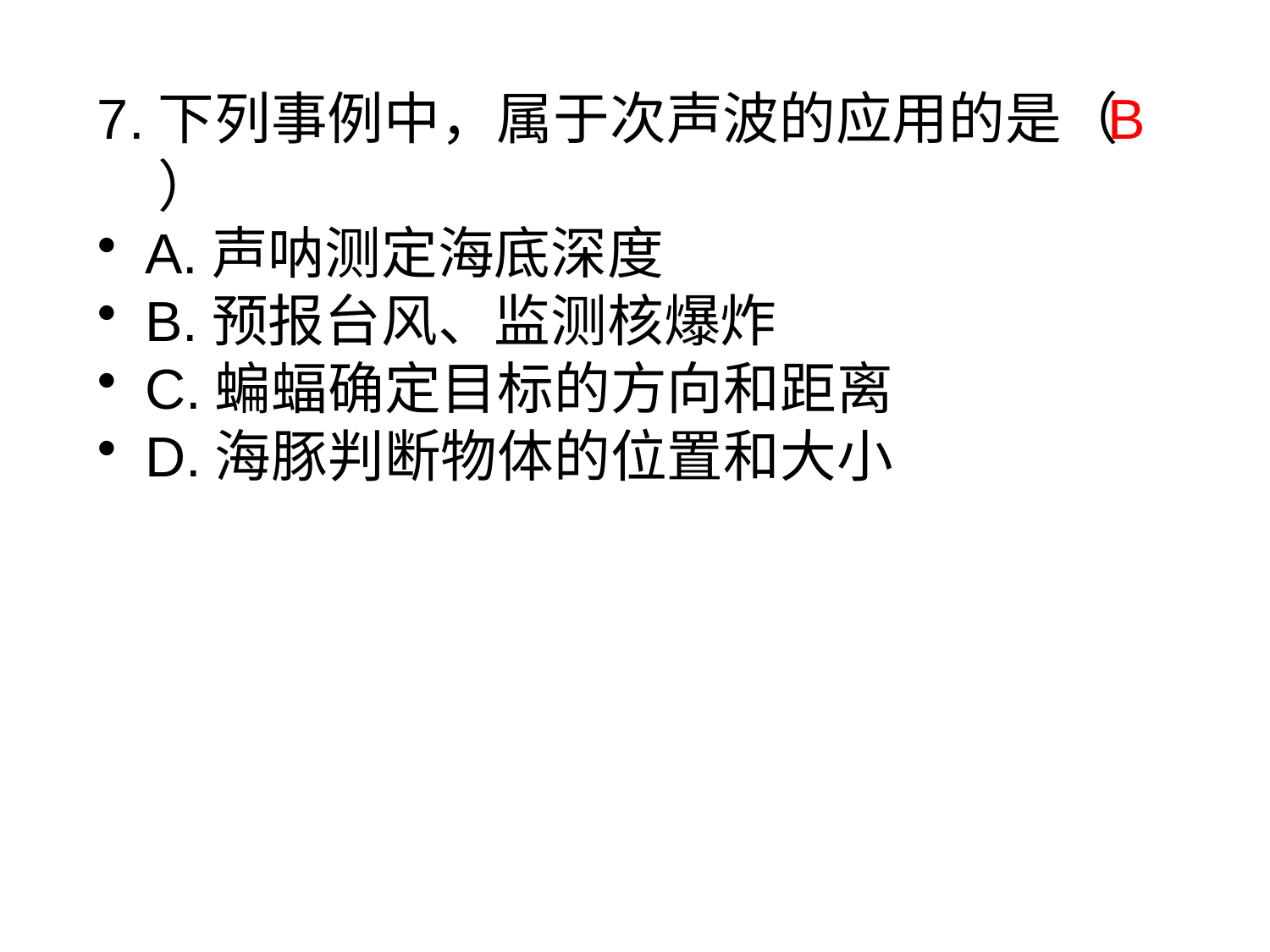

7.下列事例中，属于次声波的应用的是（   ）
A.声呐测定海底深度
B.预报台风、监测核爆炸
C.蝙蝠确定目标的方向和距离
D.海豚判断物体的位置和大小
B